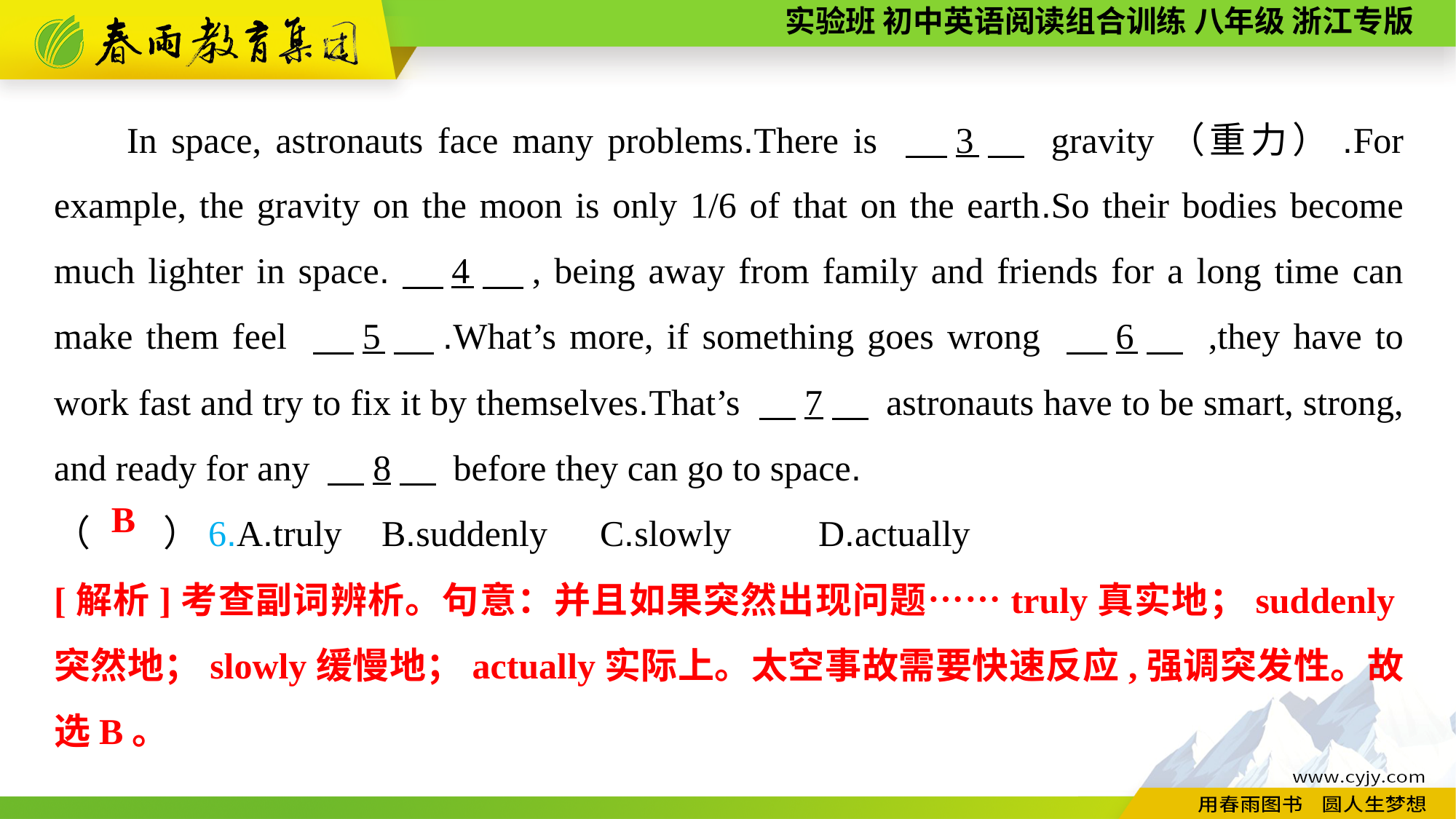

In space, astronauts face many problems.There is 　3　 gravity（重力）.For example, the gravity on the moon is only 1/6 of that on the earth.So their bodies become much lighter in space.　4　, being away from family and friends for a long time can make them feel 　5　.What’s more, if something goes wrong 　6　 ,they have to work fast and try to fix it by themselves.That’s 　7　 astronauts have to be smart, strong, and ready for any 　8　 before they can go to space.
（　　）6.A.truly	B.suddenly	C.slowly	D.actually
B
[解析]考查副词辨析。句意：并且如果突然出现问题……truly真实地；suddenly突然地；slowly缓慢地；actually实际上。太空事故需要快速反应,强调突发性。故选B。